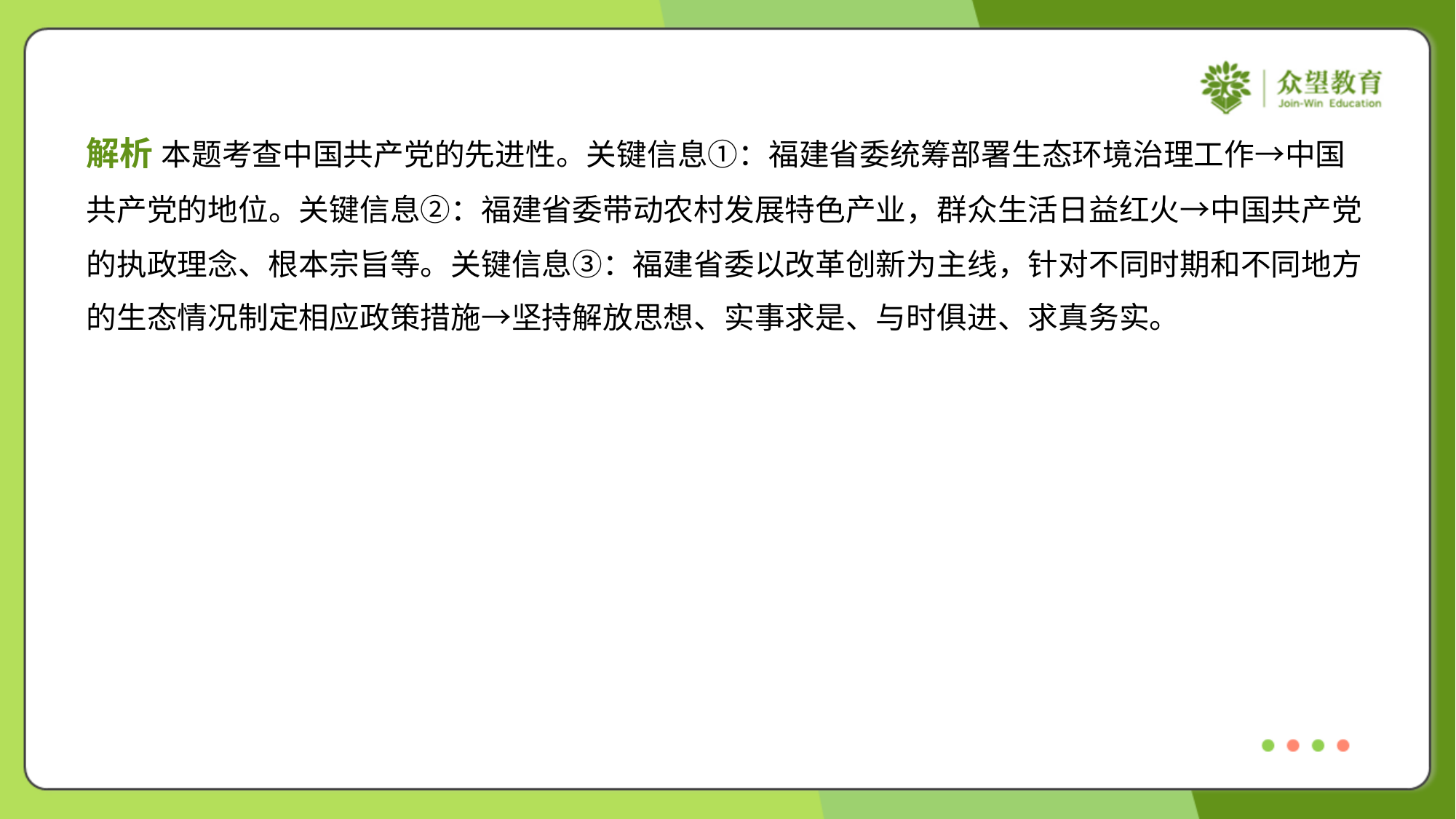

解析 本题考查中国共产党的先进性。关键信息①：福建省委统筹部署生态环境治理工作→中国
共产党的地位。关键信息②：福建省委带动农村发展特色产业，群众生活日益红火→中国共产党
的执政理念、根本宗旨等。关键信息③：福建省委以改革创新为主线，针对不同时期和不同地方
的生态情况制定相应政策措施→坚持解放思想、实事求是、与时俱进、求真务实。